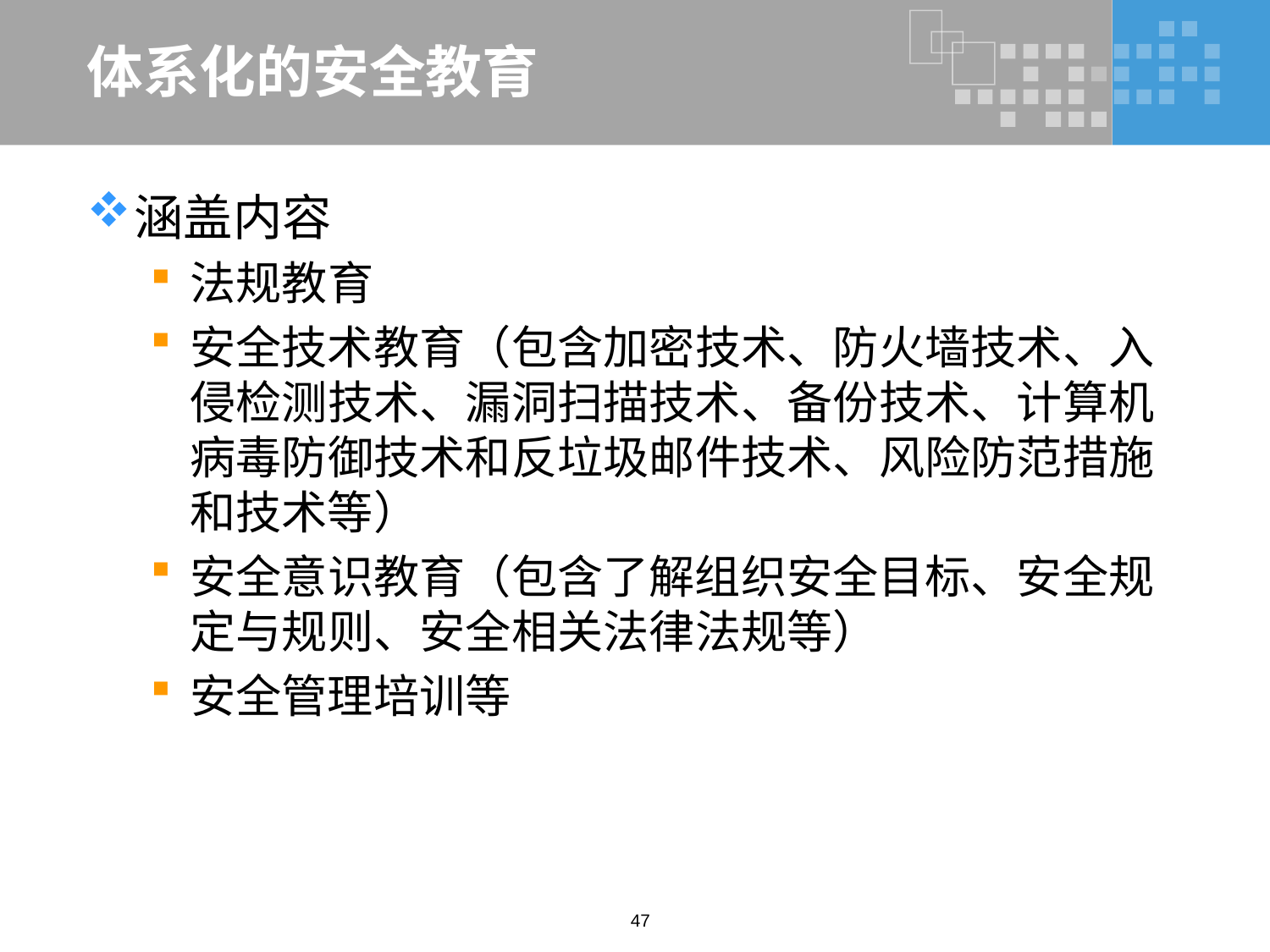

# 体系化的安全教育
涵盖内容
法规教育
安全技术教育（包含加密技术、防火墙技术、入侵检测技术、漏洞扫描技术、备份技术、计算机病毒防御技术和反垃圾邮件技术、风险防范措施和技术等）
安全意识教育（包含了解组织安全目标、安全规定与规则、安全相关法律法规等）
安全管理培训等

47